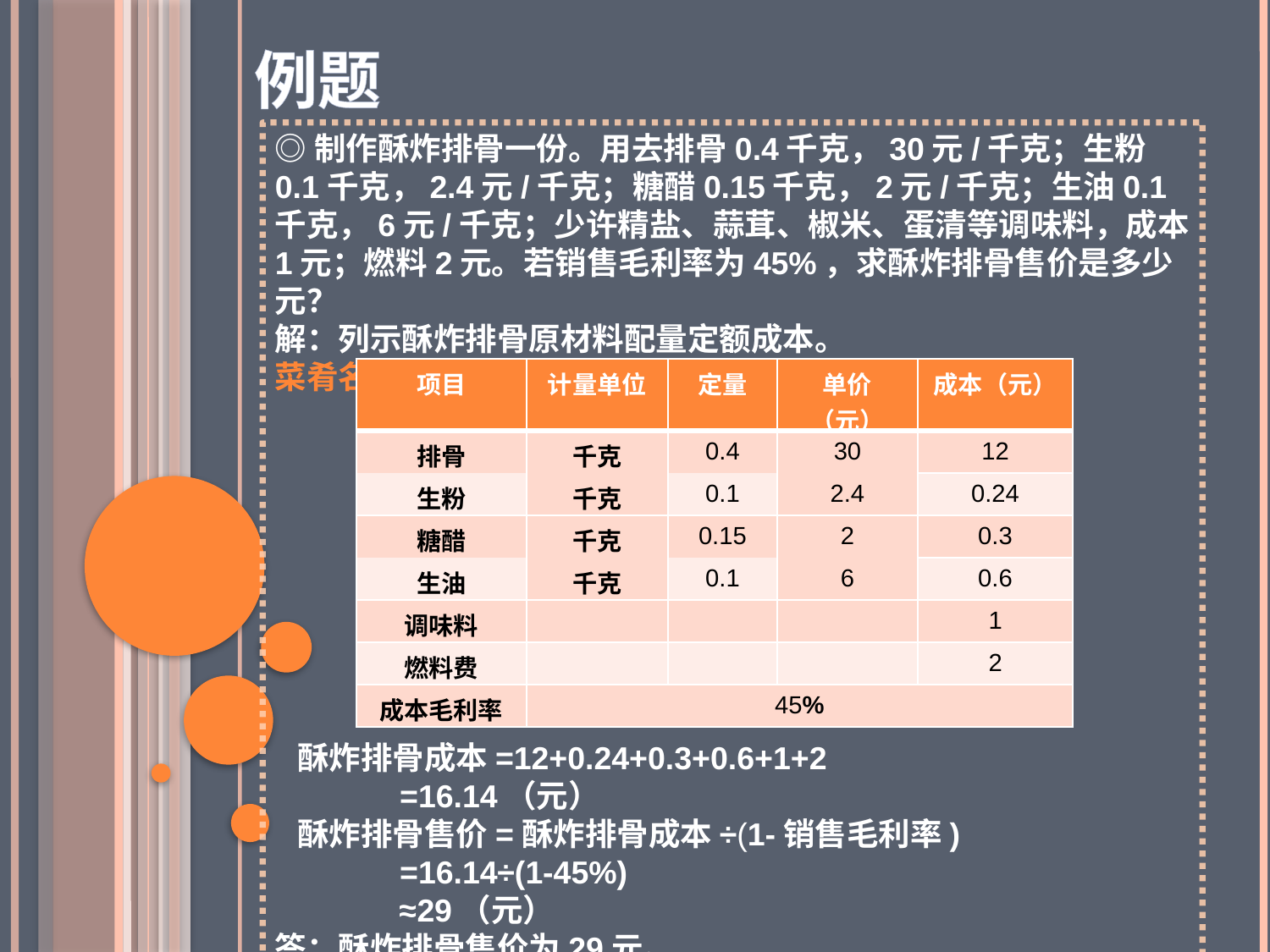

例题
◎制作酥炸排骨一份。用去排骨0.4千克，30元/千克；生粉0.1千克，2.4元/千克；糖醋0.15千克，2元/千克；生油0.1千克，6元/千克；少许精盐、蒜茸、椒米、蛋清等调味料，成本1元；燃料2元。若销售毛利率为45%，求酥炸排骨售价是多少元？
解：列示酥炸排骨原材料配量定额成本。
菜肴名称：：酥炸排骨（1份）

  酥炸排骨成本=12+0.24+0.3+0.6+1+2
              =16.14（元）
  酥炸排骨售价=酥炸排骨成本÷(1-销售毛利率)
              =16.14÷(1-45%)
              ≈29（元）
答：酥炸排骨售价为29元。
| 项目 | 计量单位 | 定量 | 单价（元） | 成本（元） |
| --- | --- | --- | --- | --- |
| 排骨 | 千克 | 0.4 | 30 | 12 |
| 生粉 |  |  |  |  |
|  | 千克 |  |  |  |
|  |  | 0.1 |  |  |
|  |  |  | 2.4 |  |
|  |  |  |  | 0.24 |
| 糖醋 | 千克 | 0.15 | 2 | 0.3 |
| 生油 |  |  |  |  |
|  | 千克 |  |  |  |
|  |  | 0.1 |  |  |
|  |  |  | 6 |  |
|  |  |  |  | 0.6 |
| 调味料 |  |  |  | 1 |
| 燃料费 |  |  |  | 2 |
| 成本毛利率 | 45% |  |  |  |